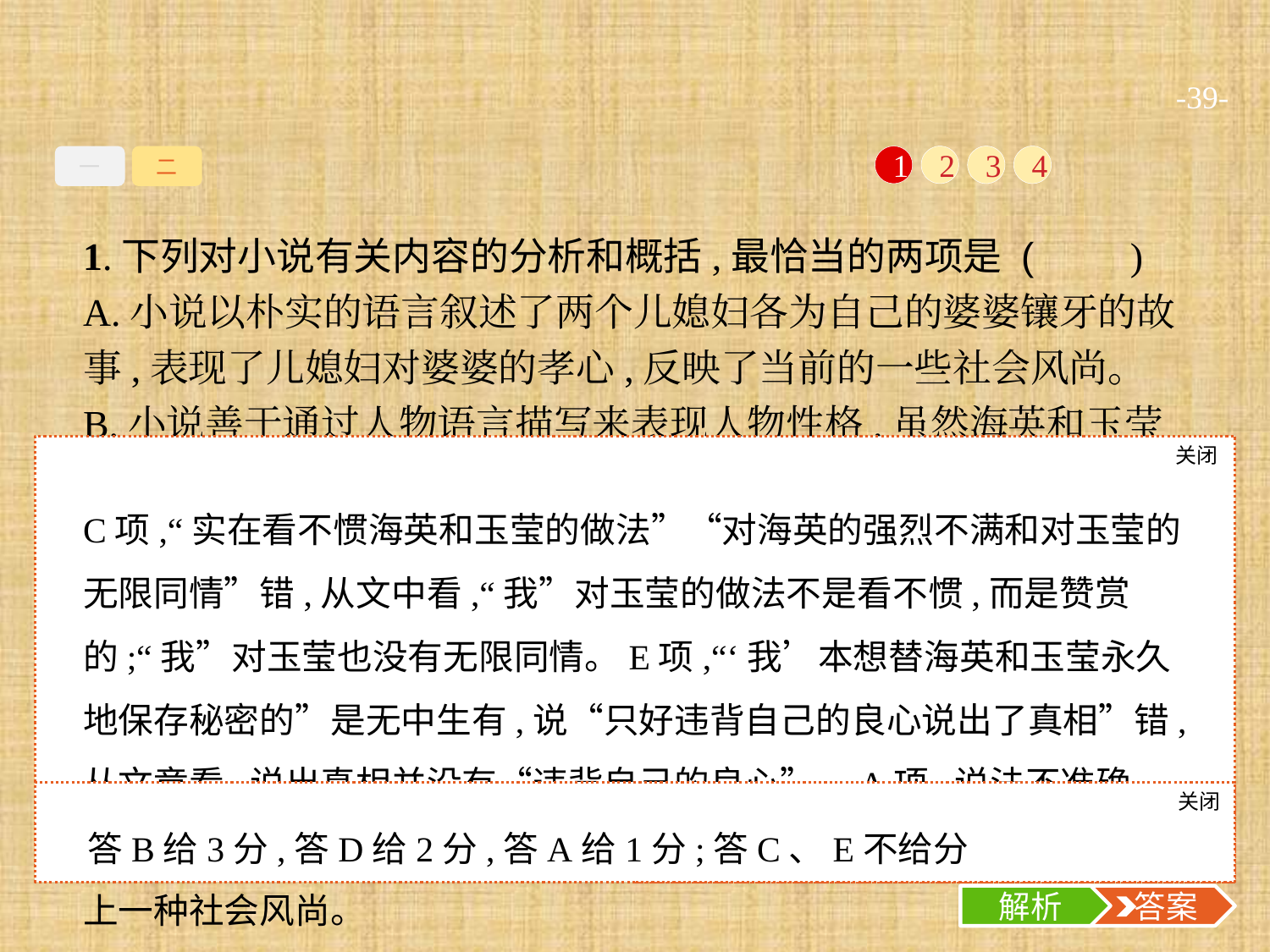

-39-
一
二
1
2
3
4
1.下列对小说有关内容的分析和概括,最恰当的两项是 (　　)
A.小说以朴实的语言叙述了两个儿媳妇各为自己的婆婆镶牙的故事,表现了儿媳妇对婆婆的孝心,反映了当前的一些社会风尚。
B.小说善于通过人物语言描写来表现人物性格,虽然海英和玉莹的言语有些地方是相似的,但表达的内心情感却完全不同。
C.说“真作假时假作真”这句话,是因为“我”实在看不惯海英和玉莹的做法,包含着“我”对海英的强烈不满和对玉莹的无限同情。
D.小说故事情节的发展,印证了“真是无巧不成书”这句话,文中的几次巧合,增加了小说情节的真实性,使故事情节顺理成章。
E.“我”本想替海英和玉莹永久地保存秘密的,但妈妈当着两位老人的面质问“我”原因,“我”只好违背自己的良心说出了真相。

关闭
解析

C项,“实在看不惯海英和玉莹的做法”“对海英的强烈不满和对玉莹的无限同情”错,从文中看,“我”对玉莹的做法不是看不惯,而是赞赏的;“我”对玉莹也没有无限同情。E项,“‘我’本想替海英和玉莹永久地保存秘密的”是无中生有,说“只好违背自己的良心说出了真相”错,从文章看,说出真相并没有“违背自己的良心”。A项,说法不准确,因为海英的做法有一定的孝心,但她的真实心理又是令人厌恶的,算不上一种社会风尚。
关闭

解析
  答案

答B给3分,答D给2分,答A给1分;答C、E不给分
解析
  答案